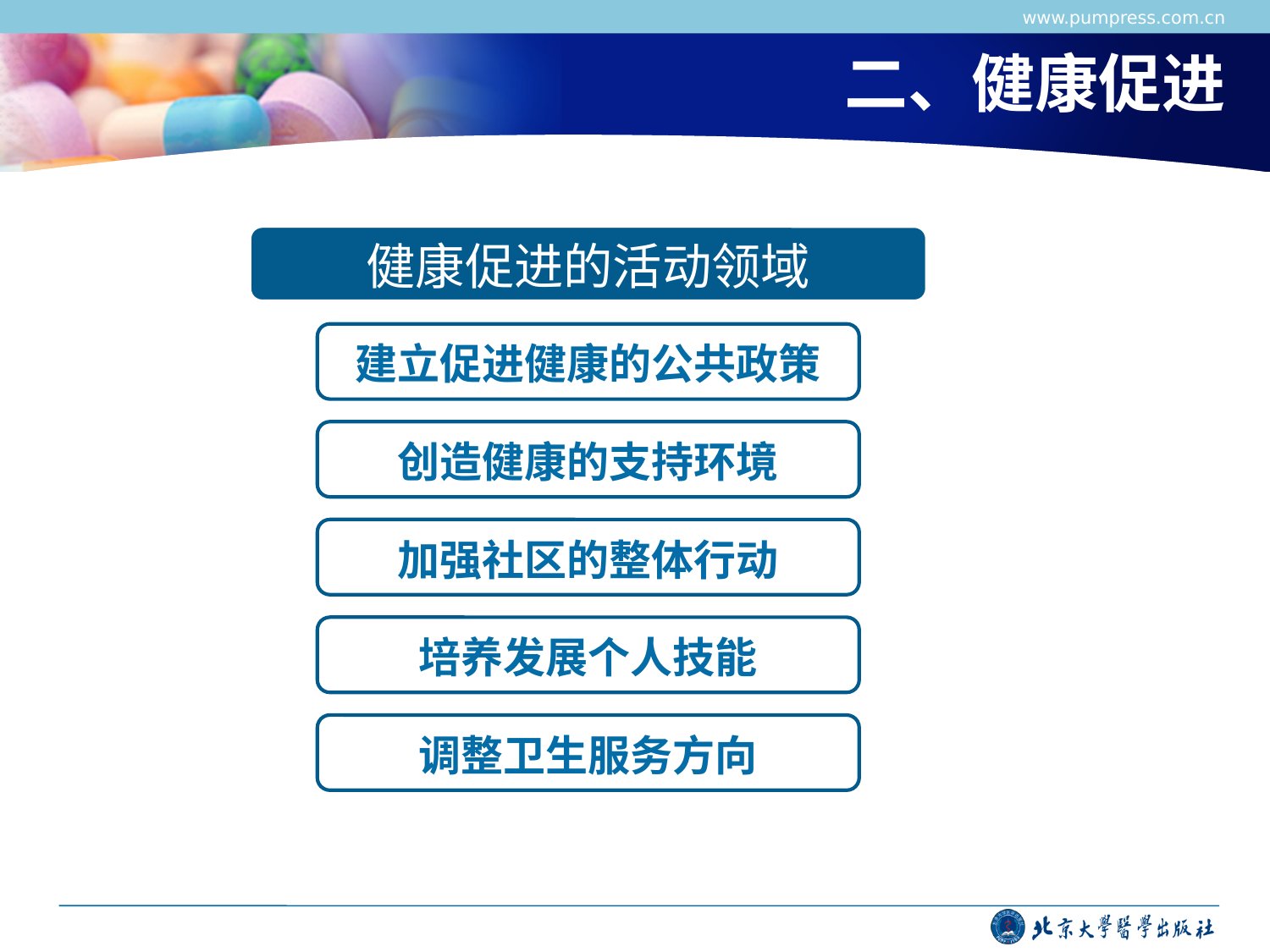

www.pumpress.com.cn
# 二、健康促进
健康促进的活动领域
建立促进健康的公共政策
创造健康的支持环境
调整卫生服务方向
加强社区的整体行动
培养发展个人技能